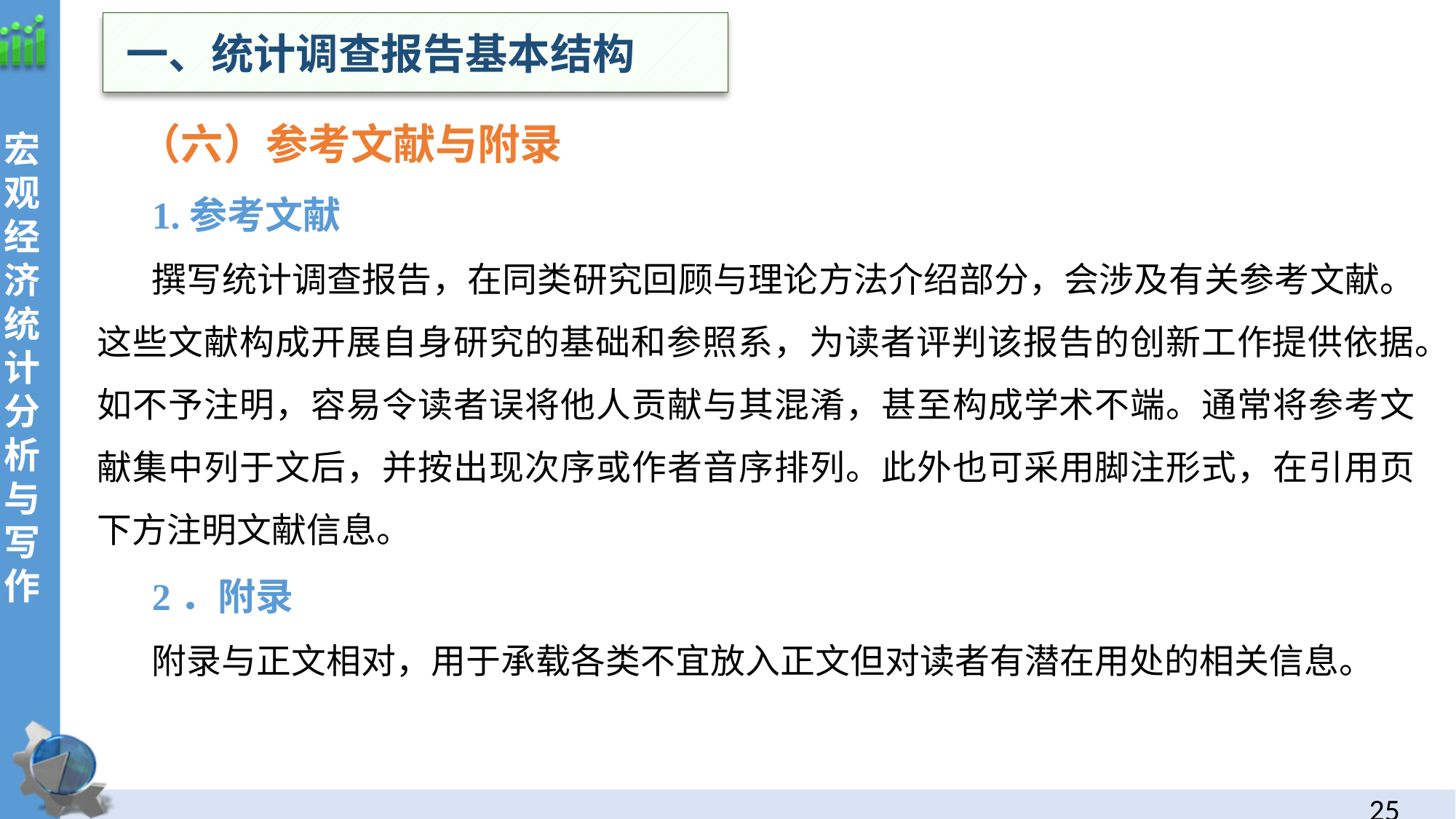

一、统计调查报告基本结构
    （六）参考文献与附录
1.参考文献
撰写统计调查报告，在同类研究回顾与理论方法介绍部分，会涉及有关参考文献。这些文献构成开展自身研究的基础和参照系，为读者评判该报告的创新工作提供依据。如不予注明，容易令读者误将他人贡献与其混淆，甚至构成学术不端。通常将参考文献集中列于文后，并按出现次序或作者音序排列。此外也可采用脚注形式，在引用页下方注明文献信息。
2．附录
附录与正文相对，用于承载各类不宜放入正文但对读者有潜在用处的相关信息。
25